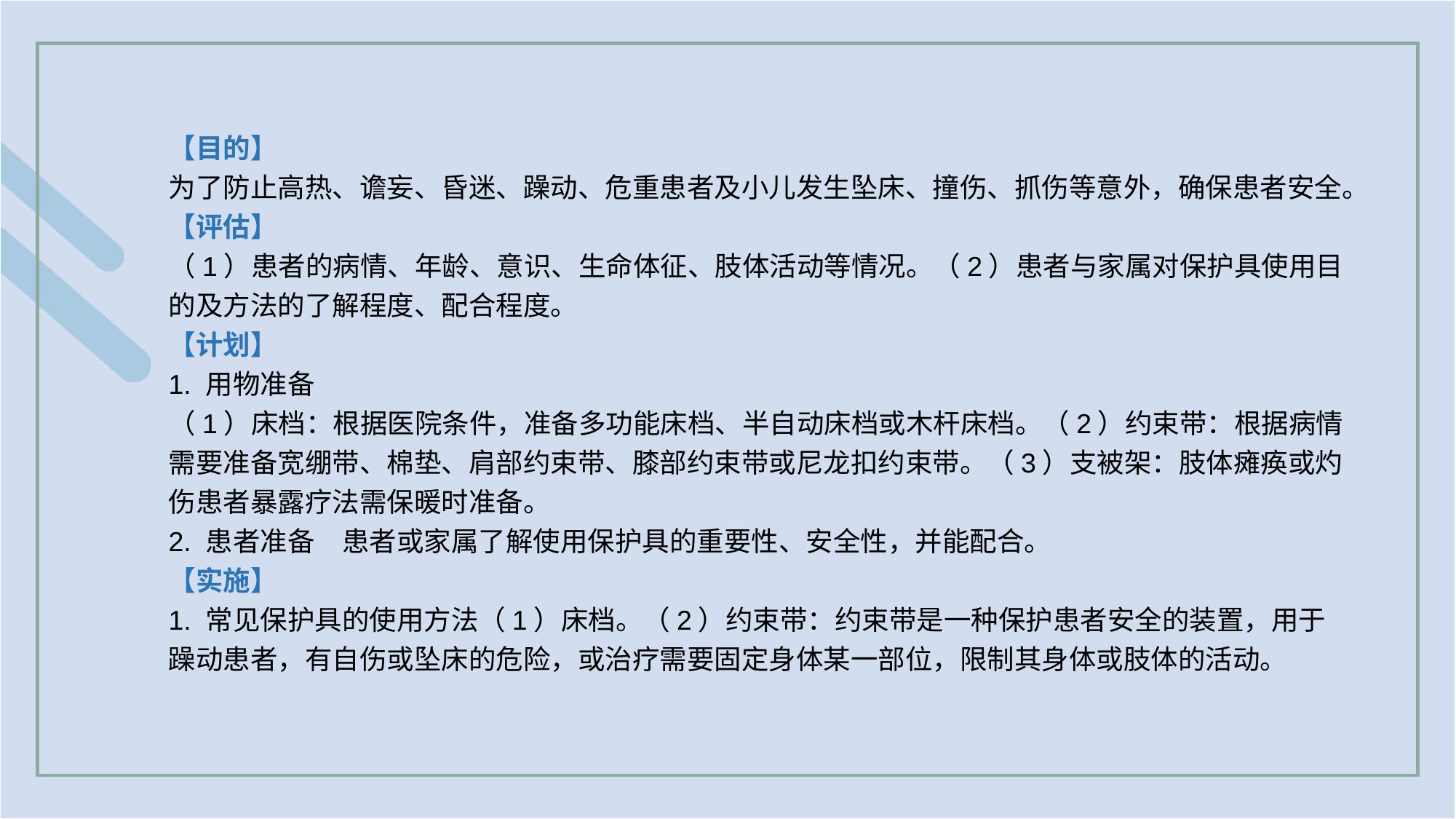

【目的】
为了防止高热、谵妄、昏迷、躁动、危重患者及小儿发生坠床、撞伤、抓伤等意外，确保患者安全。
【评估】
（1）患者的病情、年龄、意识、生命体征、肢体活动等情况。（2）患者与家属对保护具使用目的及方法的了解程度、配合程度。
【计划】
1. 用物准备
（1）床档：根据医院条件，准备多功能床档、半自动床档或木杆床档。（2）约束带：根据病情需要准备宽绷带、棉垫、肩部约束带、膝部约束带或尼龙扣约束带。（3）支被架：肢体瘫痪或灼伤患者暴露疗法需保暖时准备。
2. 患者准备　患者或家属了解使用保护具的重要性、安全性，并能配合。
【实施】
1. 常见保护具的使用方法（1）床档。（2）约束带：约束带是一种保护患者安全的装置，用于躁动患者，有自伤或坠床的危险，或治疗需要固定身体某一部位，限制其身体或肢体的活动。